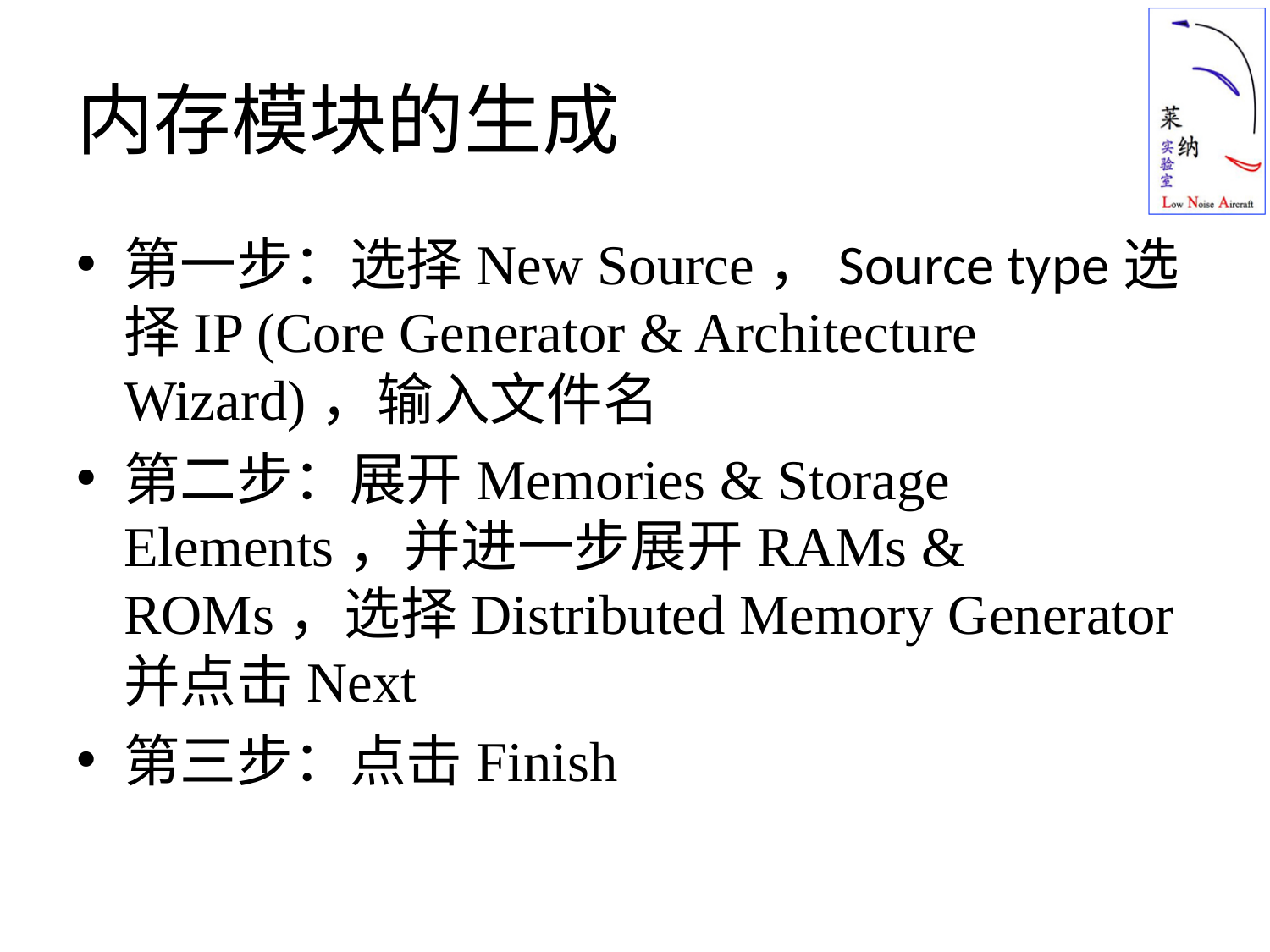

# 内存模块的生成
第一步：选择New Source，Source type选择IP (Core Generator & Architecture Wizard)，输入文件名
第二步：展开Memories & Storage Elements，并进一步展开RAMs & ROMs，选择Distributed Memory Generator并点击Next
第三步：点击Finish